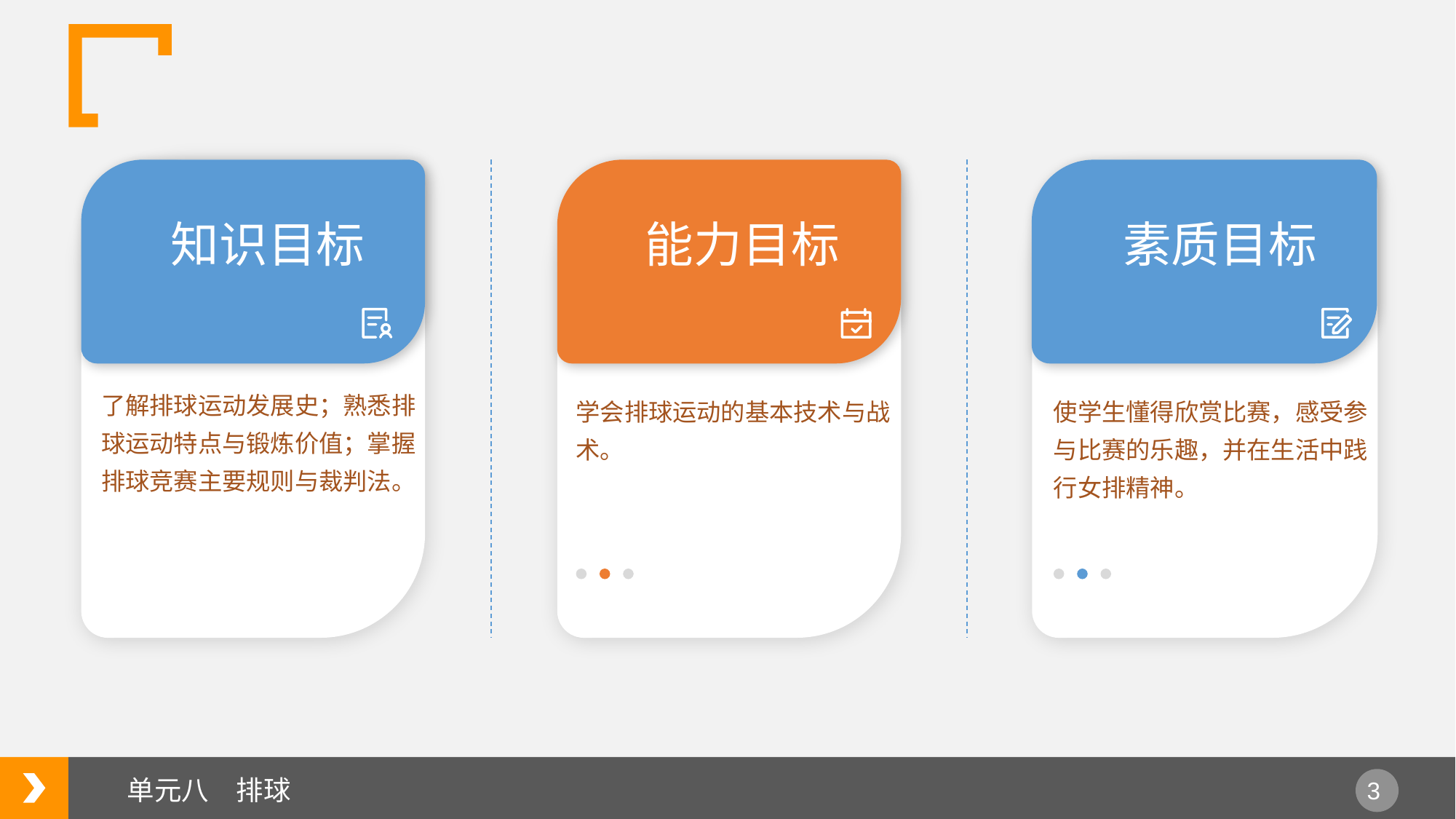

知识目标
能力目标
素质目标

了解排球运动发展史；熟悉排球运动特点与锻炼价值；掌握排球竞赛主要规则与裁判法。
学会排球运动的基本技术与战术。
使学生懂得欣赏比赛，感受参与比赛的乐趣，并在生活中践行女排精神。

单元八　排球